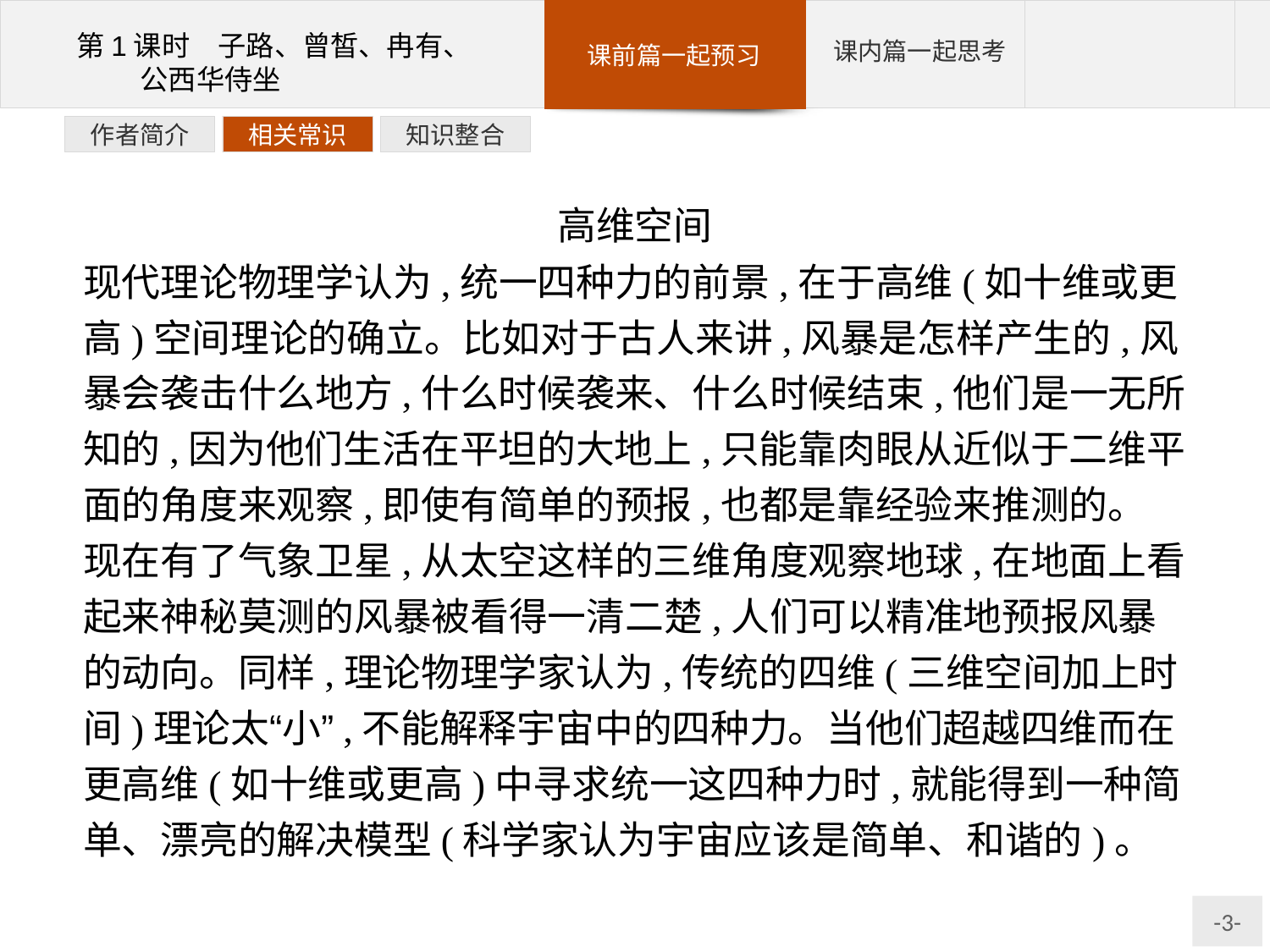

知识整合
相关常识
作者简介
高维空间
现代理论物理学认为,统一四种力的前景,在于高维(如十维或更高)空间理论的确立。比如对于古人来讲,风暴是怎样产生的,风暴会袭击什么地方,什么时候袭来、什么时候结束,他们是一无所知的,因为他们生活在平坦的大地上,只能靠肉眼从近似于二维平面的角度来观察,即使有简单的预报,也都是靠经验来推测的。
现在有了气象卫星,从太空这样的三维角度观察地球,在地面上看起来神秘莫测的风暴被看得一清二楚,人们可以精准地预报风暴的动向。同样,理论物理学家认为,传统的四维(三维空间加上时间)理论太“小”,不能解释宇宙中的四种力。当他们超越四维而在更高维(如十维或更高)中寻求统一这四种力时,就能得到一种简单、漂亮的解决模型(科学家认为宇宙应该是简单、和谐的)。